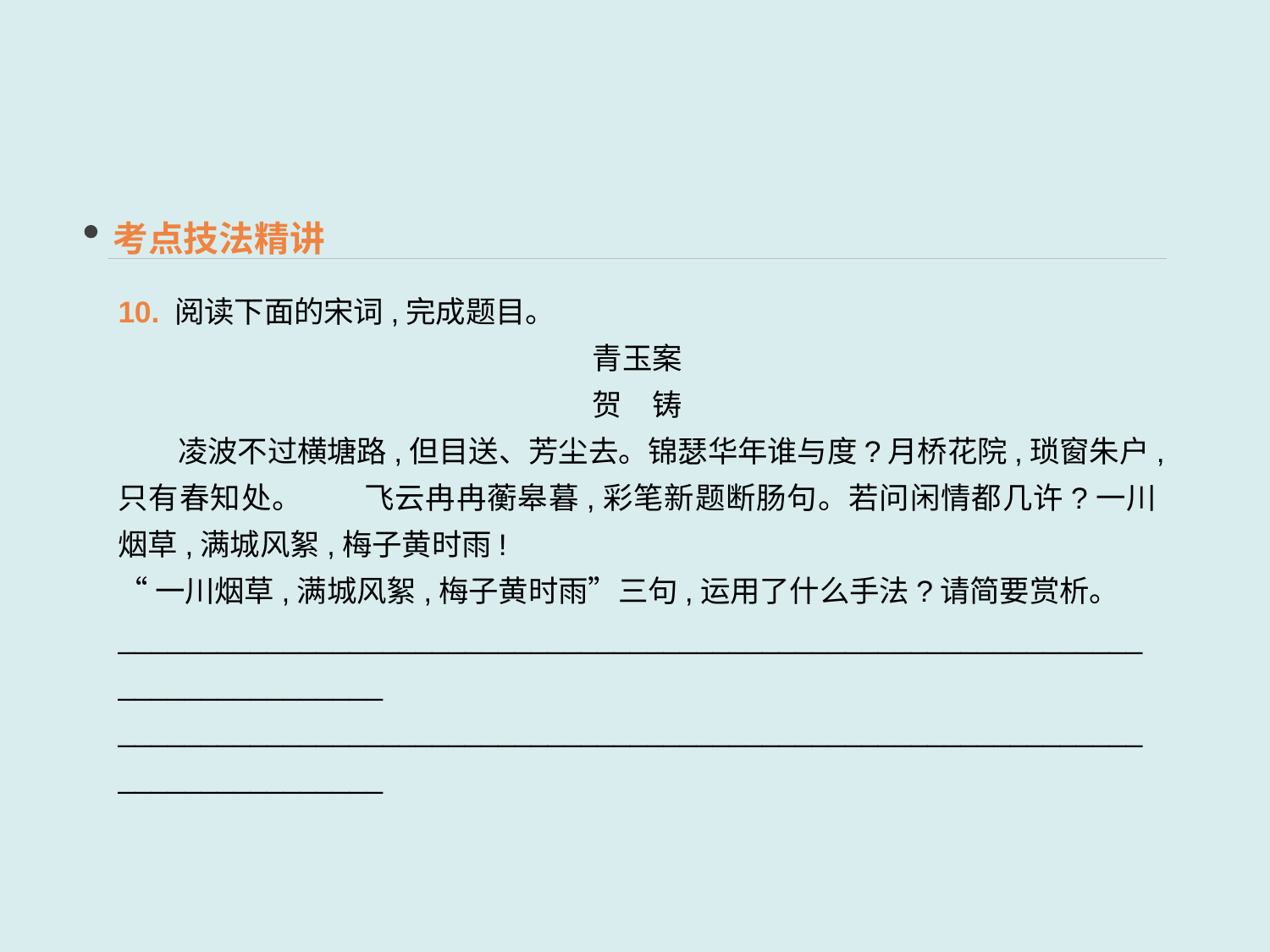

考点技法精讲

10. 阅读下面的宋词,完成题目。
青玉案
贺　铸
　　凌波不过横塘路,但目送、芳尘去。锦瑟华年谁与度?月桥花院,琐窗朱户,只有春知处。　　飞云冉冉蘅皋暮,彩笔新题断肠句。若问闲情都几许?一川烟草,满城风絮,梅子黄时雨!
“一川烟草,满城风絮,梅子黄时雨”三句,运用了什么手法?请简要赏析。
______________________________________________________________________________
______________________________________________________________________________